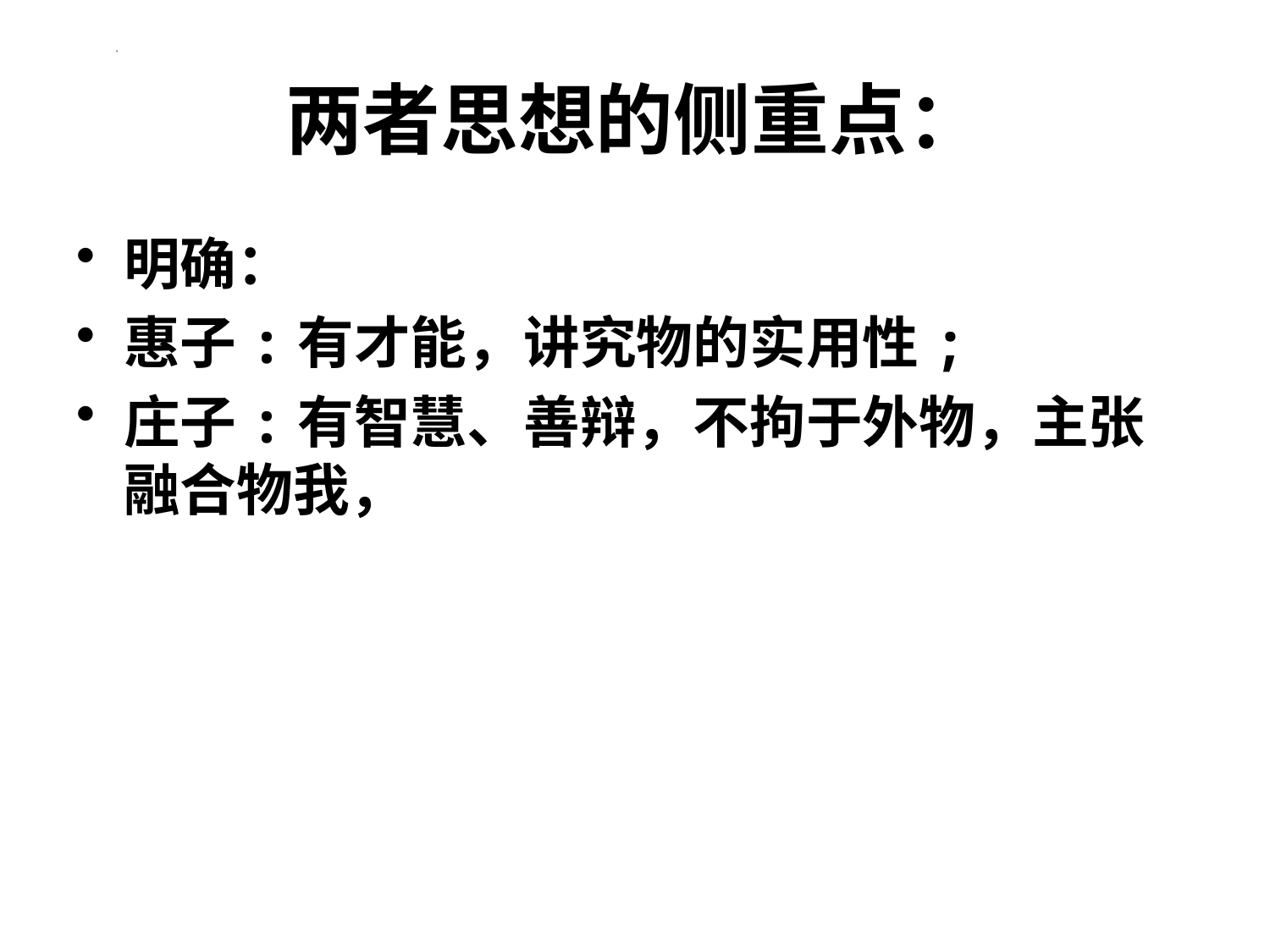

# 两者思想的侧重点：
明确：
惠子:有才能，讲究物的实用性;
庄子:有智慧、善辩，不拘于外物，主张融合物我，